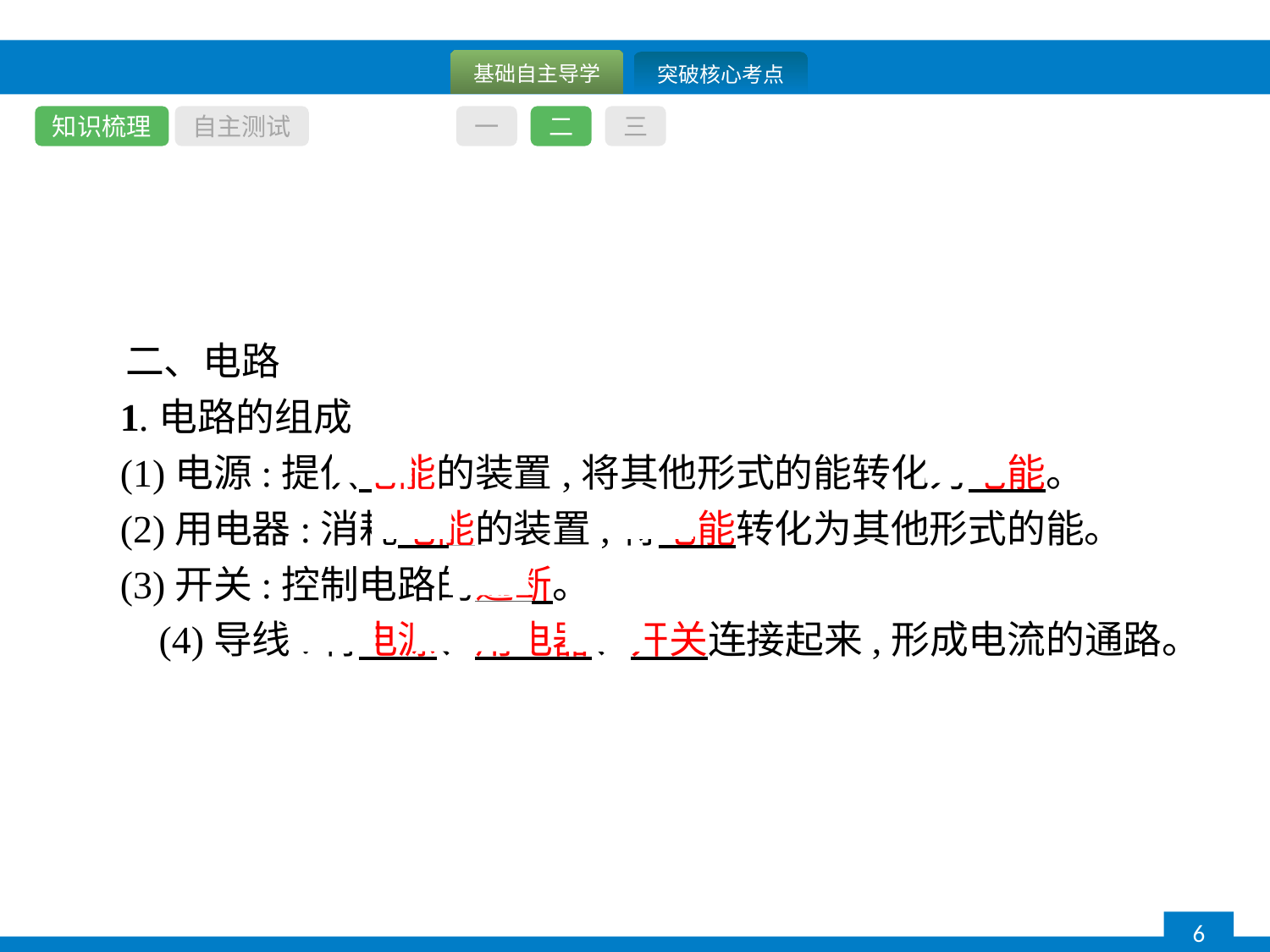

知识梳理
自主测试
一
二
三
二、电路
1.电路的组成
(1)电源:提供电能的装置,将其他形式的能转化为电能。
(2)用电器:消耗电能的装置,将电能转化为其他形式的能。
(3)开关:控制电路的通断。
    (4)导线:将电源、用电器、开关连接起来,形成电流的通路。